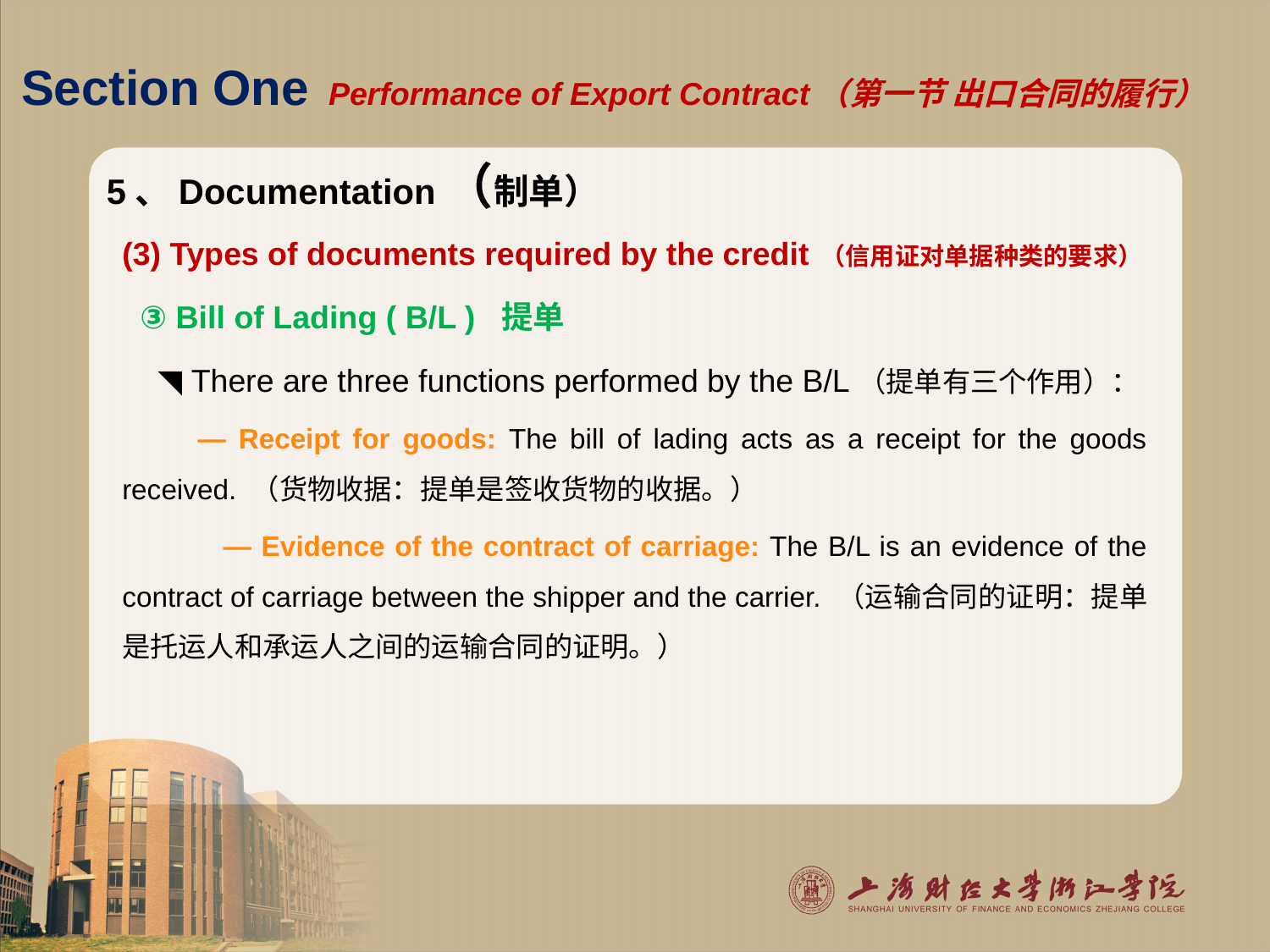

# Section One  Performance of Export Contract（第一节 出口合同的履行）
5、Documentation（制单）
(3) Types of documents required by the credit  （信用证对单据种类的要求）
  ③ Bill of Lading ( B/L )  提单
    ◥ There are three functions performed by the B/L（提单有三个作用）：
      — Receipt for goods: The bill of lading acts as a receipt for the goods received. （货物收据：提单是签收货物的收据。）
          — Evidence of the contract of carriage: The B/L is an evidence of the contract of carriage between the shipper and the carrier. （运输合同的证明：提单是托运人和承运人之间的运输合同的证明。）